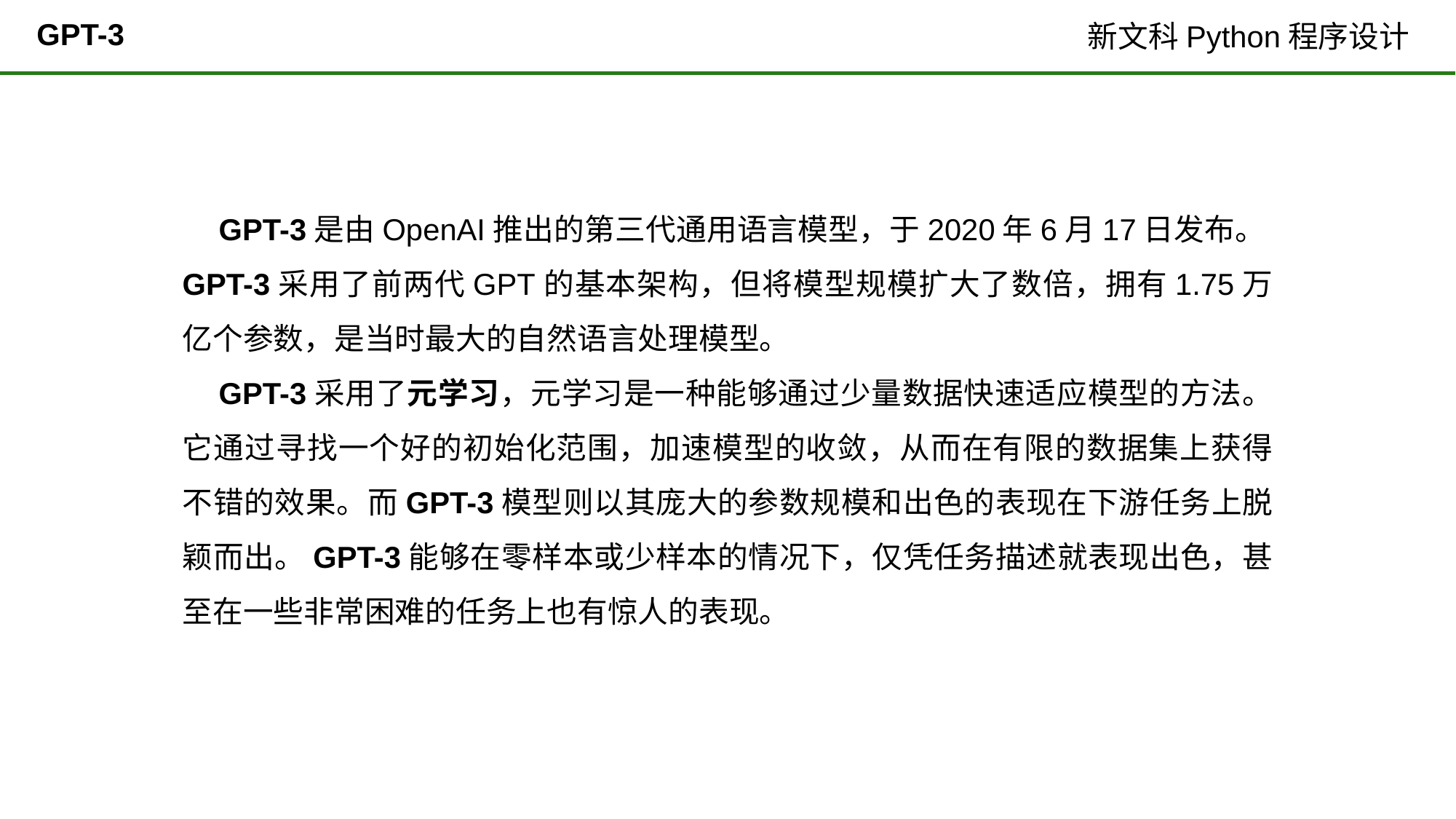

# GPT-3
GPT-3是由OpenAI推出的第三代通用语言模型，于2020年6月17日发布。GPT-3采用了前两代GPT的基本架构，但将模型规模扩大了数倍，拥有1.75万亿个参数，是当时最大的自然语言处理模型。
GPT-3采用了元学习，元学习是一种能够通过少量数据快速适应模型的方法。它通过寻找一个好的初始化范围，加速模型的收敛，从而在有限的数据集上获得不错的效果。而GPT-3模型则以其庞大的参数规模和出色的表现在下游任务上脱颖而出。GPT-3能够在零样本或少样本的情况下，仅凭任务描述就表现出色，甚至在一些非常困难的任务上也有惊人的表现。